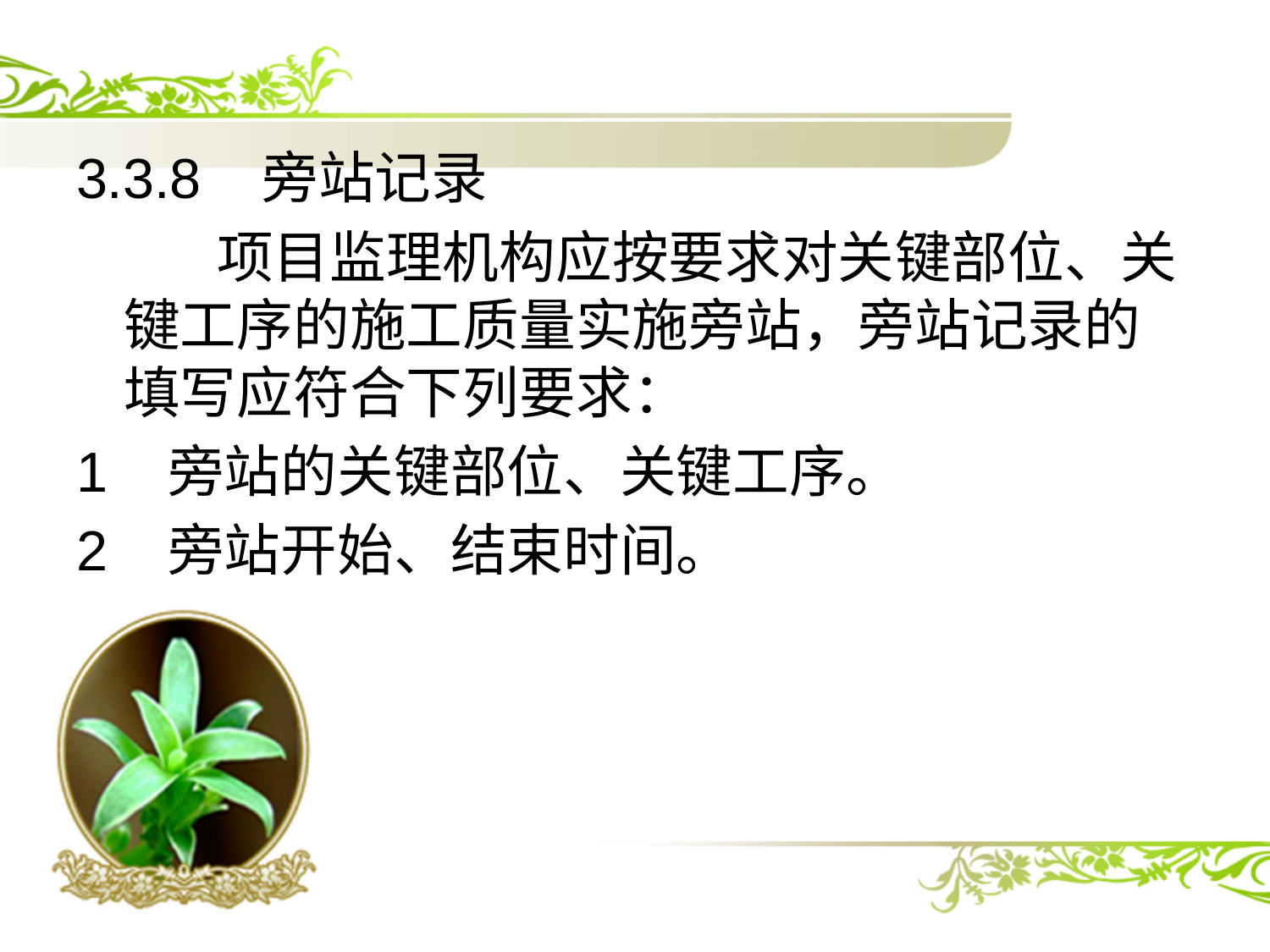

3.3.8   旁站记录
          项目监理机构应按要求对关键部位、关键工序的施工质量实施旁站，旁站记录的填写应符合下列要求：
1   旁站的关键部位、关键工序。
2   旁站开始、结束时间。